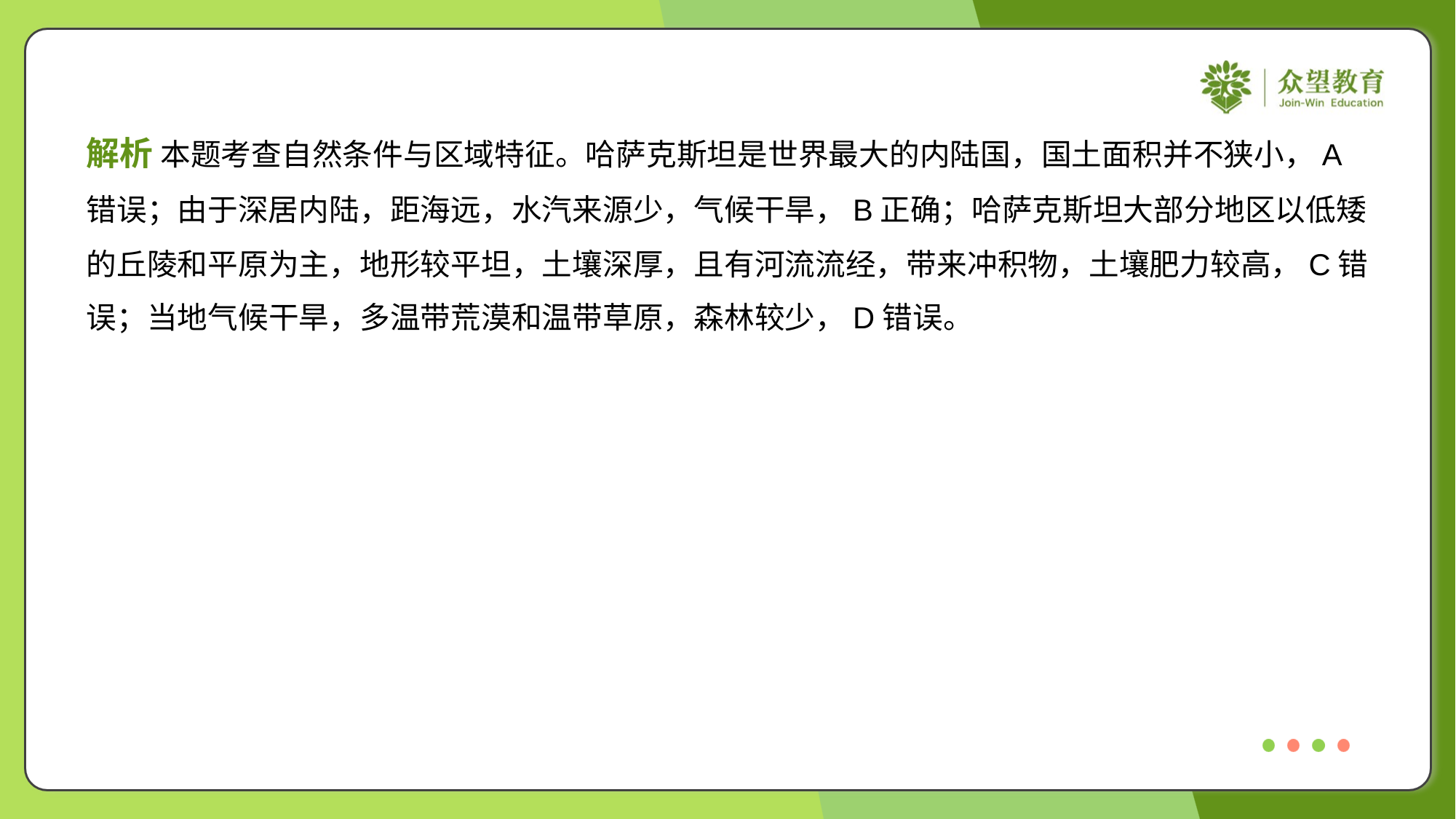

解析 本题考查自然条件与区域特征。哈萨克斯坦是世界最大的内陆国，国土面积并不狭小，A
错误；由于深居内陆，距海远，水汽来源少，气候干旱，B正确；哈萨克斯坦大部分地区以低矮
的丘陵和平原为主，地形较平坦，土壤深厚，且有河流流经，带来冲积物，土壤肥力较高，C错
误；当地气候干旱，多温带荒漠和温带草原，森林较少，D错误。